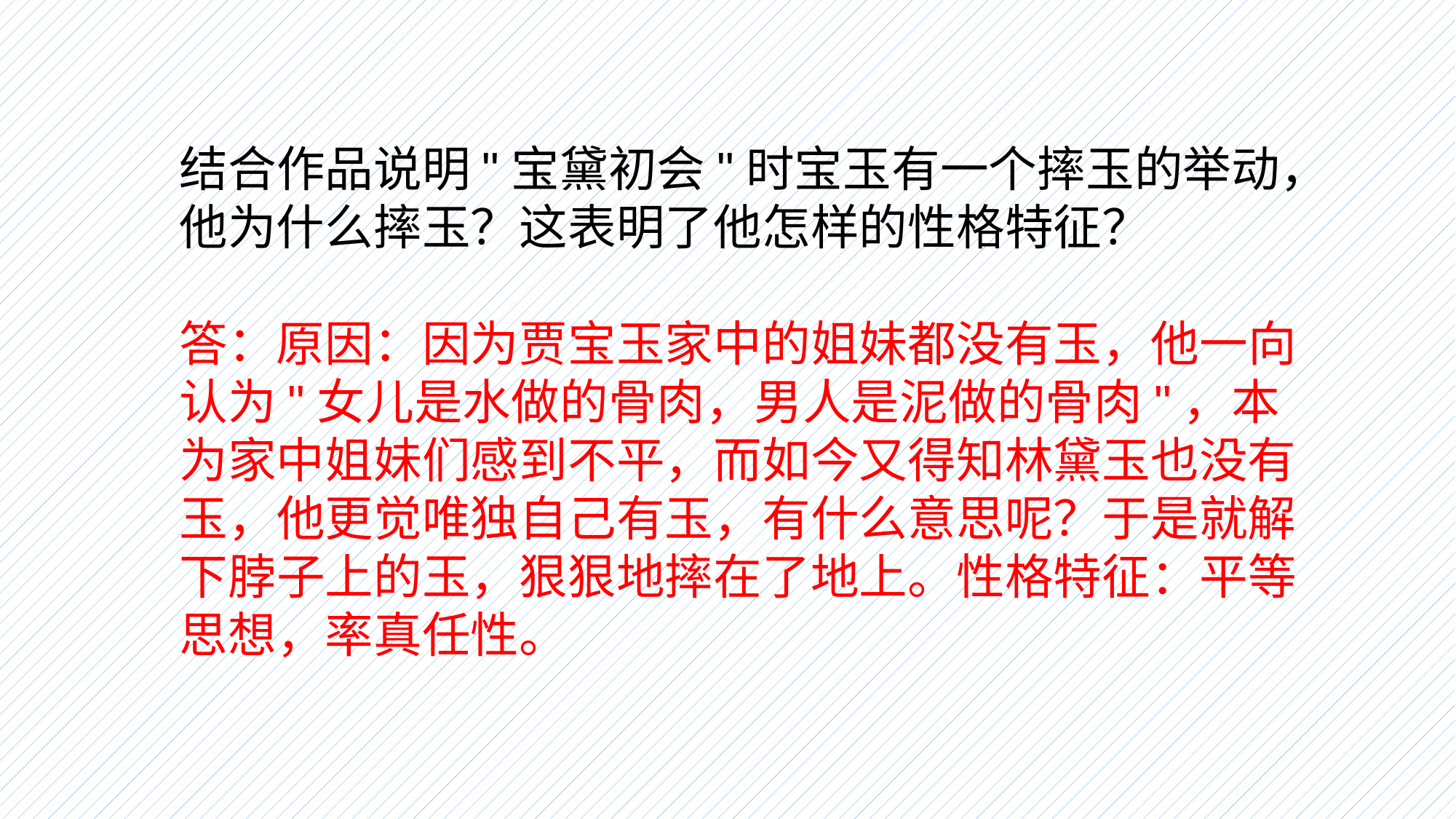

结合作品说明"宝黛初会"时宝玉有一个摔玉的举动，他为什么摔玉？这表明了他怎样的性格特征？

答：原因：因为贾宝玉家中的姐妹都没有玉，他一向认为"女儿是水做的骨肉，男人是泥做的骨肉"，本为家中姐妹们感到不平，而如今又得知林黛玉也没有玉，他更觉唯独自己有玉，有什么意思呢？于是就解下脖子上的玉，狠狠地摔在了地上。性格特征：平等思想，率真任性。